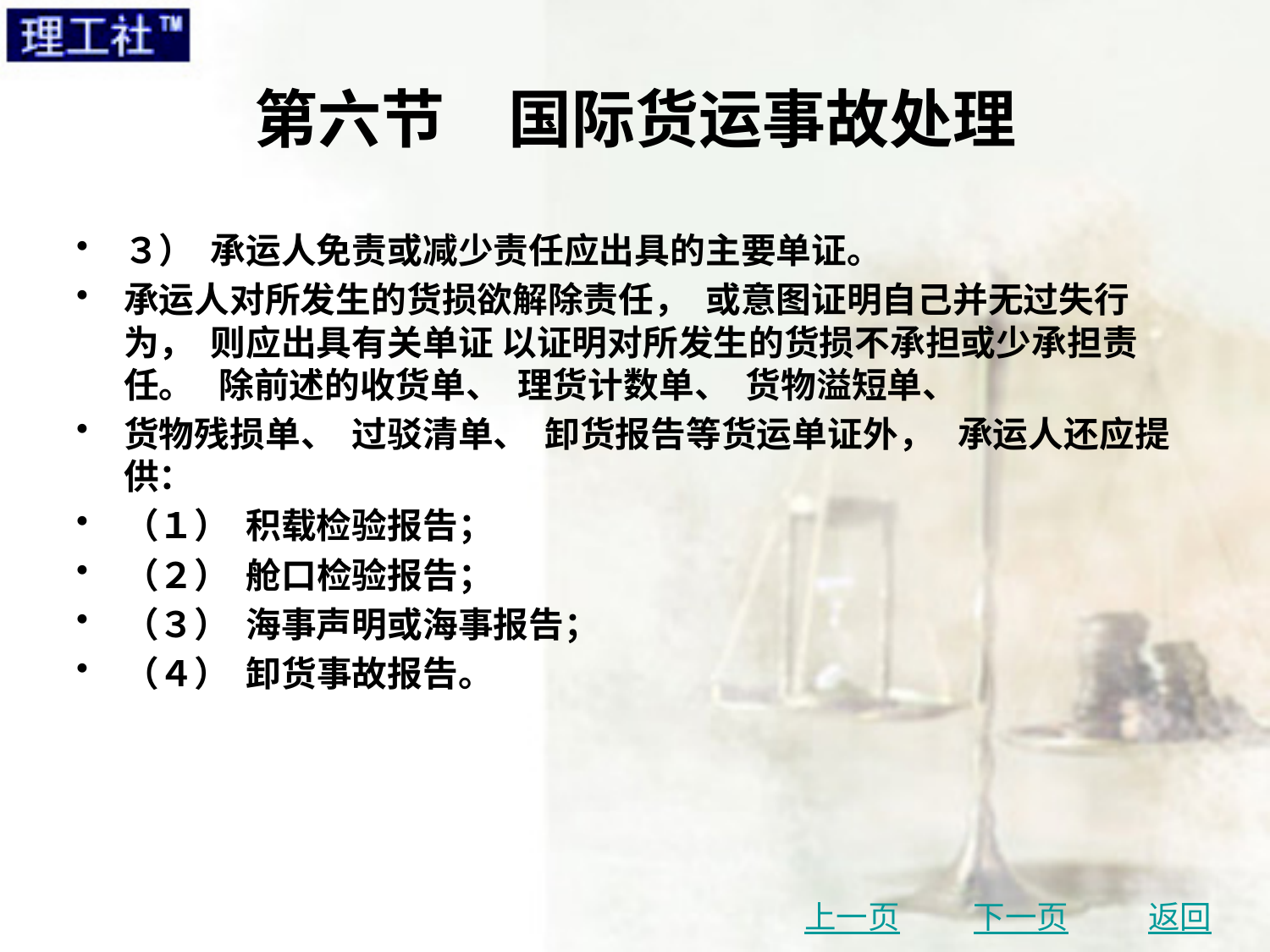

# 第六节　国际货运事故处理
３）  承运人免责或减少责任应出具的主要单证。
承运人对所发生的货损欲解除责任，  或意图证明自己并无过失行为，  则应出具有关单证 以证明对所发生的货损不承担或少承担责任。   除前述的收货单、  理货计数单、  货物溢短单、
货物残损单、  过驳清单、  卸货报告等货运单证外，   承运人还应提供：
（１）  积载检验报告；
（２）  舱口检验报告；
（３）  海事声明或海事报告；
（４）  卸货事故报告。

上一页
下一页
返回